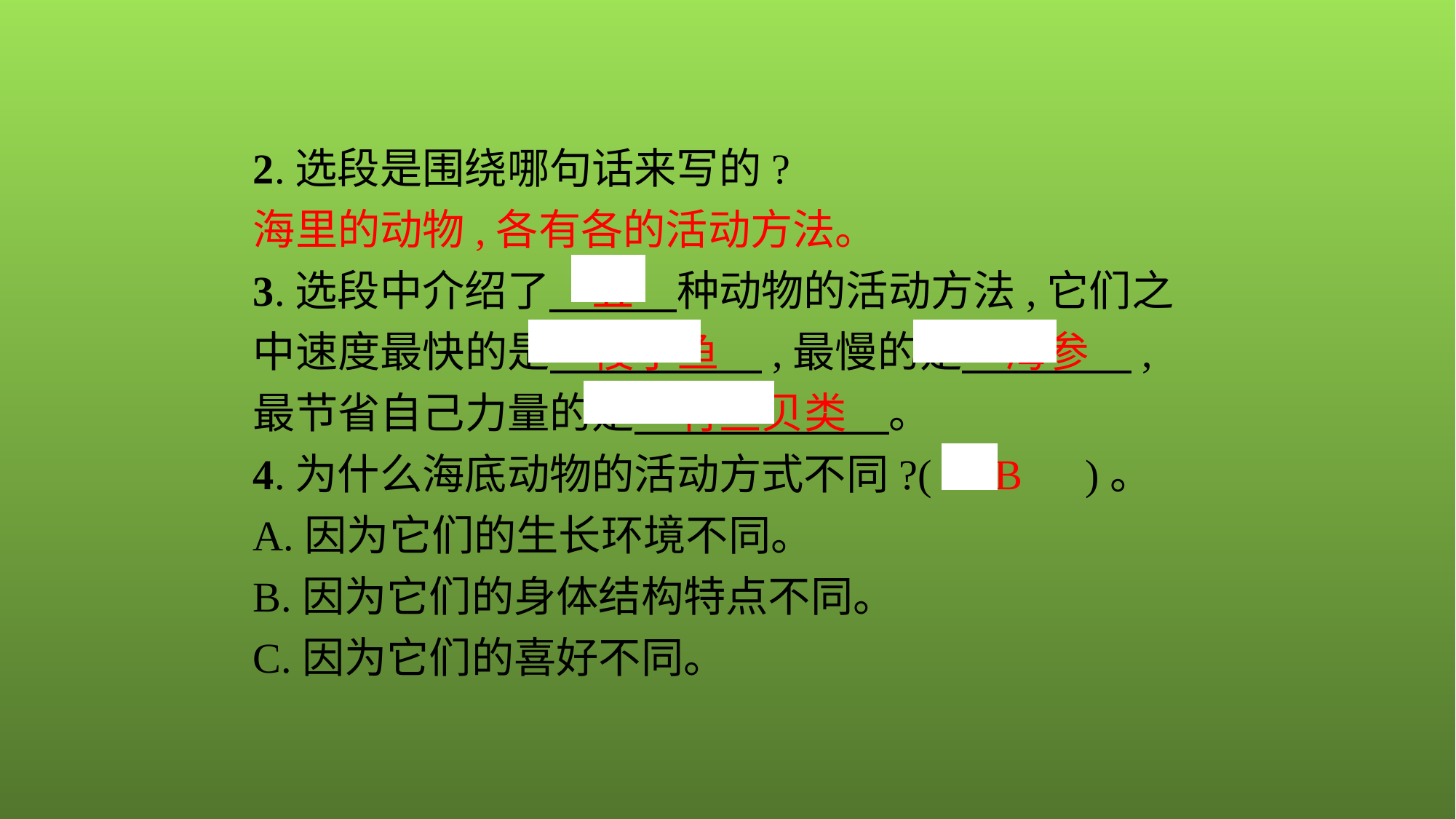

2.选段是围绕哪句话来写的?
海里的动物,各有各的活动方法。
3.选段中介绍了　五　种动物的活动方法,它们之中速度最快的是　梭子鱼　,最慢的是　海参　,最节省自己力量的是　有些贝类　。
4.为什么海底动物的活动方式不同?(　B　)。
A.因为它们的生长环境不同。
B.因为它们的身体结构特点不同。
C.因为它们的喜好不同。